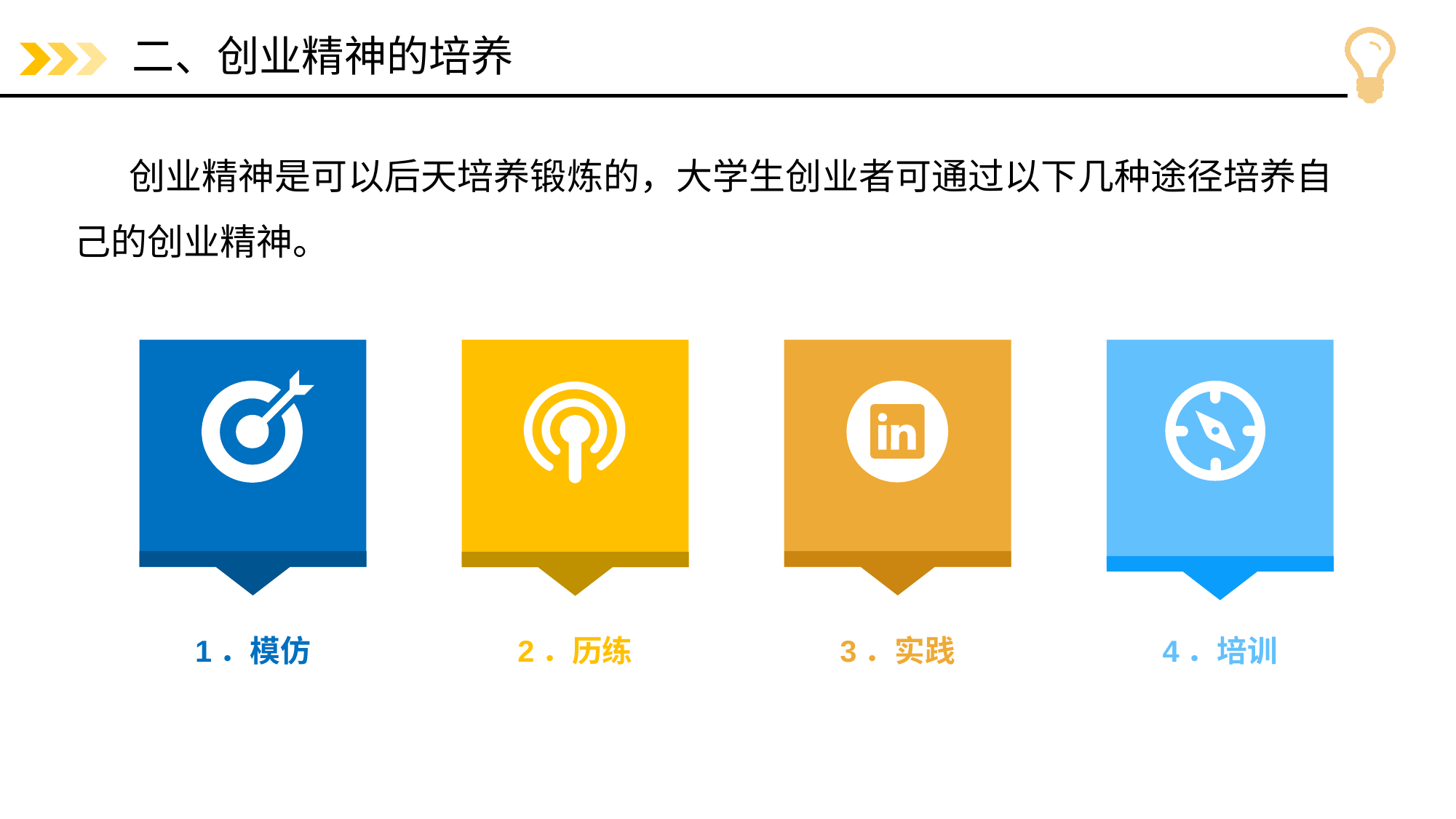

4
# 二、创业精神的培养
创业精神是可以后天培养锻炼的，大学生创业者可通过以下几种途径培养自己的创业精神。

1．模仿

2．历练

3．实践

4．培训